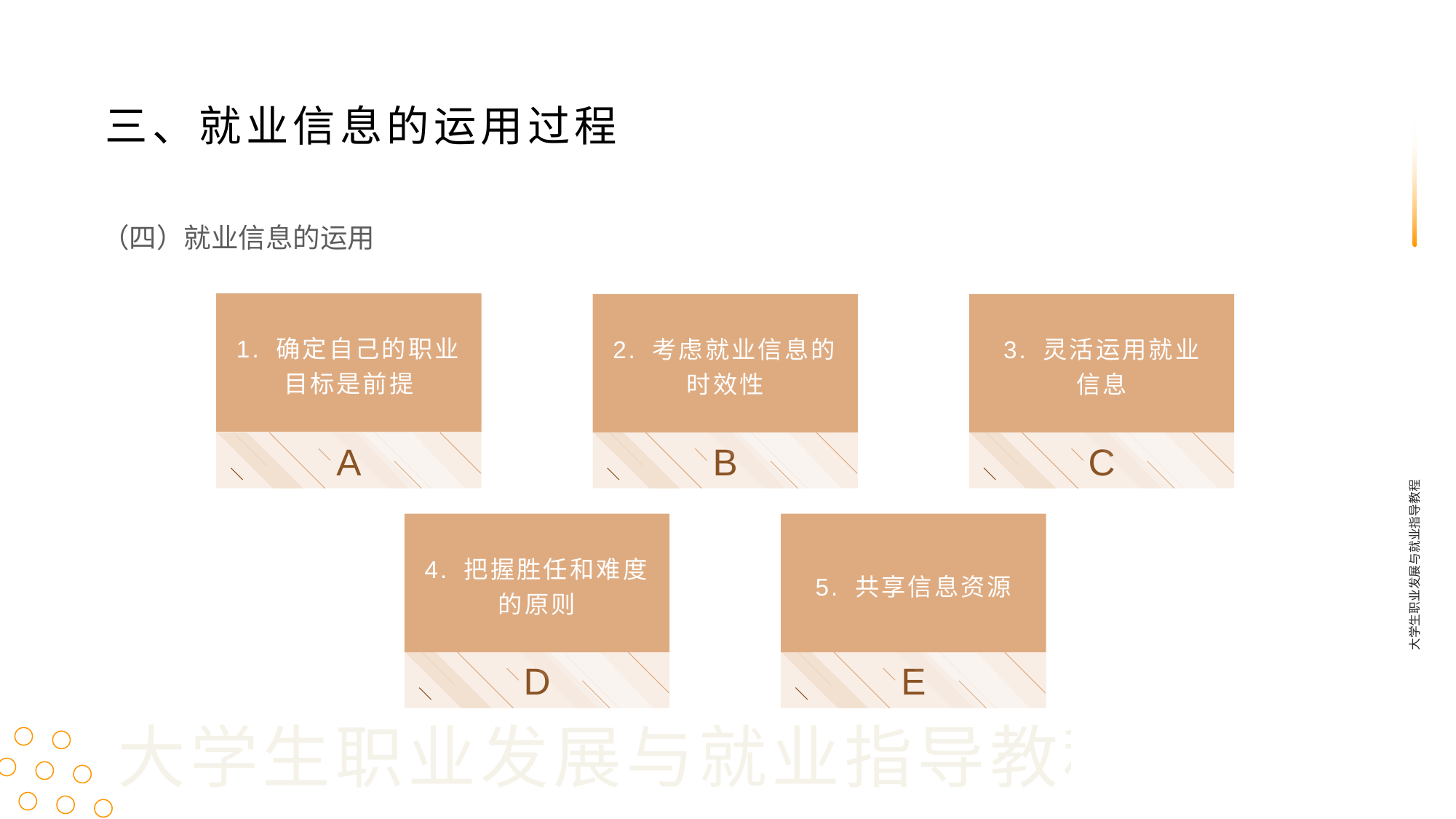

三、就业信息的运用过程

（四）就业信息的运用

1. 确定自己的职业目标是前提
2. 考虑就业信息的时效性
3. 灵活运用就业
信息
A

B

C

大学生职业发展与就业指导教程

4. 把握胜任和难度的原则
5. 共享信息资源
D

E

大学生职业发展与就业指导教程